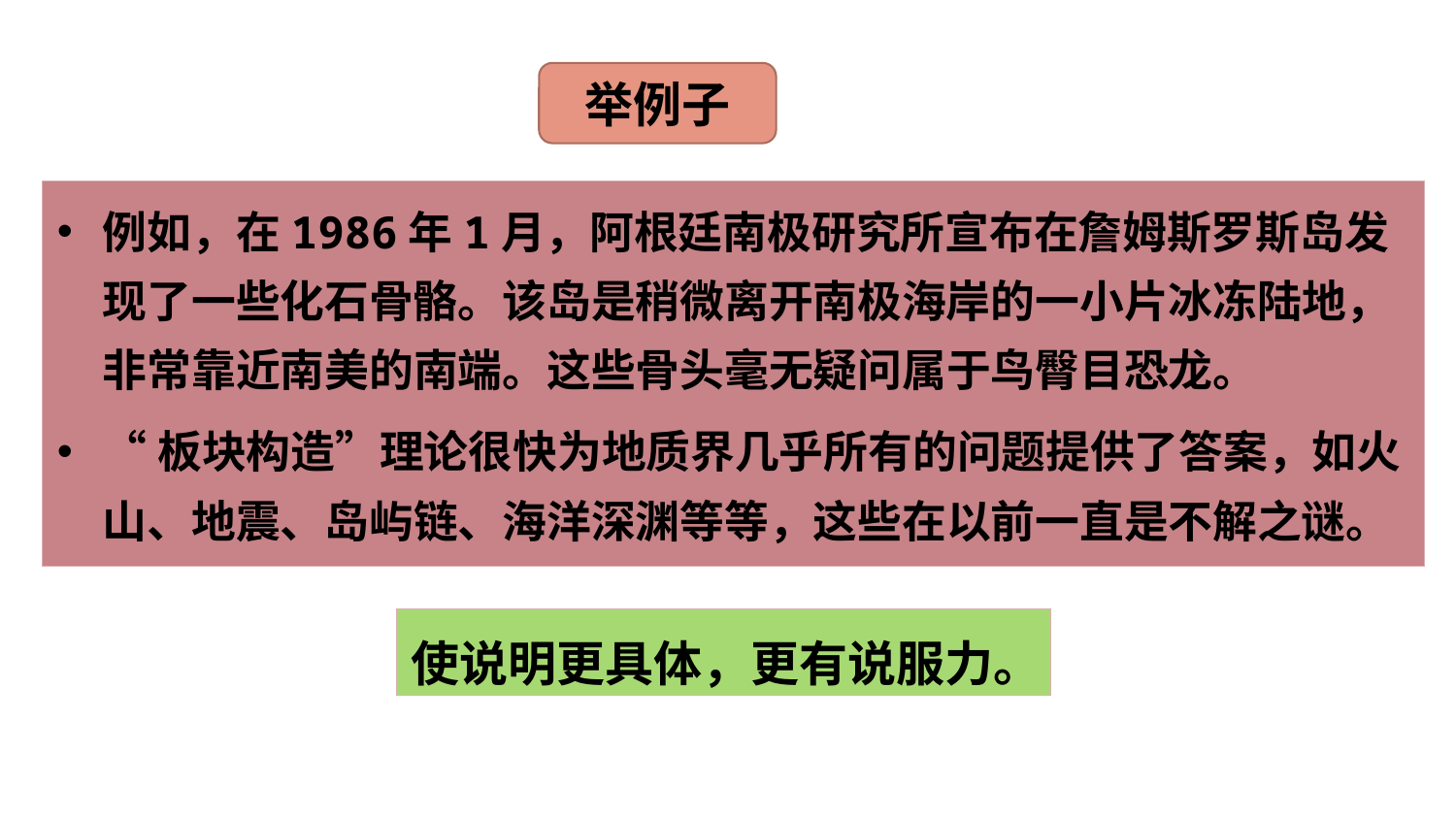

举例子
例如，在1986年1月，阿根廷南极研究所宣布在詹姆斯罗斯岛发现了一些化石骨骼。该岛是稍微离开南极海岸的一小片冰冻陆地，非常靠近南美的南端。这些骨头毫无疑问属于鸟臀目恐龙。
“板块构造”理论很快为地质界几乎所有的问题提供了答案，如火山、地震、岛屿链、海洋深渊等等，这些在以前一直是不解之谜。
使说明更具体，更有说服力。